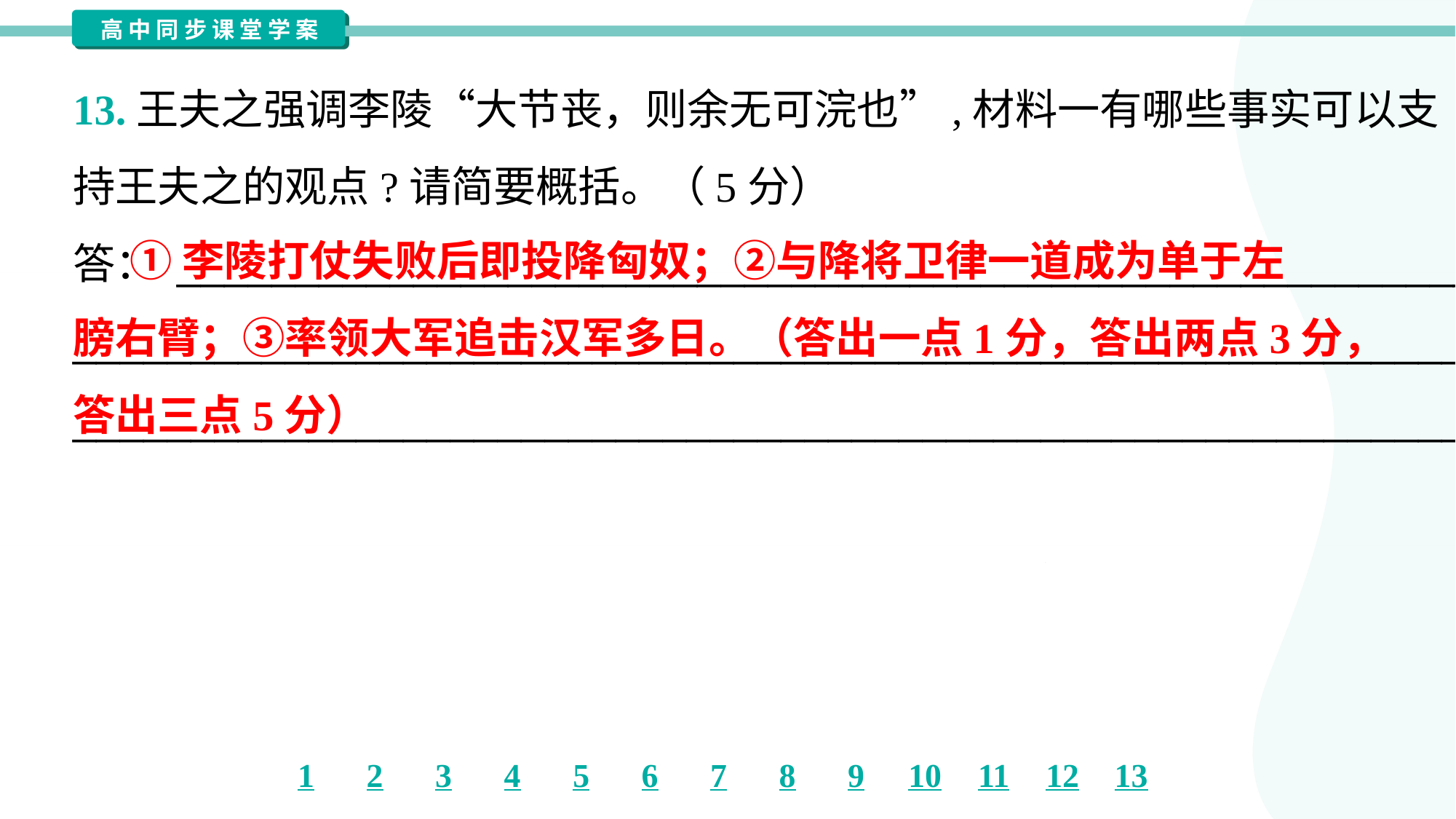

13.王夫之强调李陵“大节丧，则余无可浣也”,材料一有哪些事实可以支
持王夫之的观点?请简要概括。（5分）
答： ________________________________________________________
_____________________________________________________________
_____________________________________________________________
      ①李陵打仗失败后即投降匈奴；②与降将卫律一道成为单于左
膀右臂；③率领大军追击汉军多日。（答出一点1分，答出两点3分，
答出三点5分）